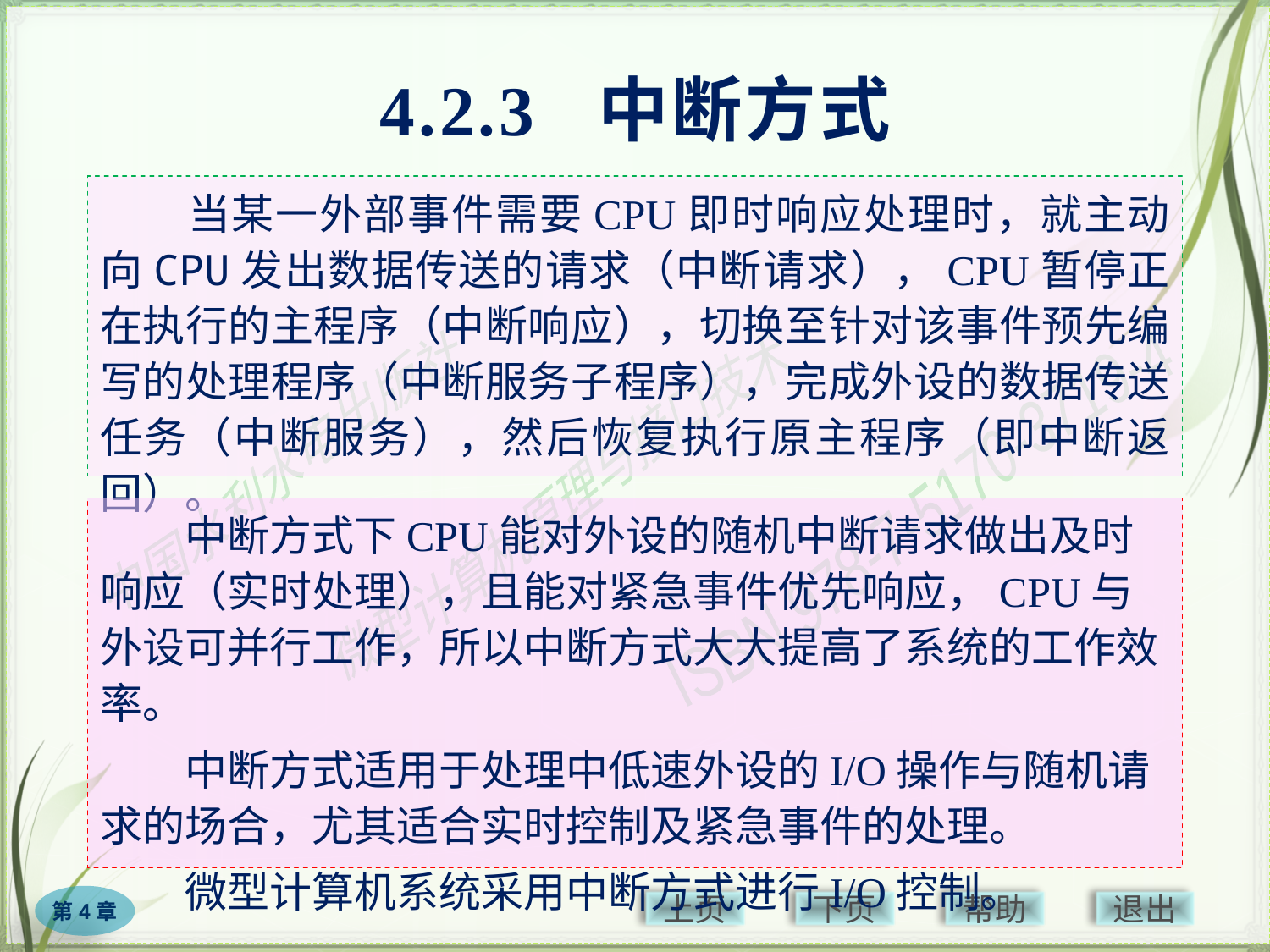

# 4.2.3  中断方式
　　当某一外部事件需要CPU即时响应处理时，就主动向CPU发出数据传送的请求（中断请求），CPU暂停正在执行的主程序（中断响应），切换至针对该事件预先编写的处理程序（中断服务子程序），完成外设的数据传送任务（中断服务），然后恢复执行原主程序（即中断返回）。
　　中断方式下CPU能对外设的随机中断请求做出及时响应（实时处理），且能对紧急事件优先响应，CPU与外设可并行工作，所以中断方式大大提高了系统的工作效率。
　　中断方式适用于处理中低速外设的I/O操作与随机请求的场合，尤其适合实时控制及紧急事件的处理。
　　微型计算机系统采用中断方式进行I/O控制。